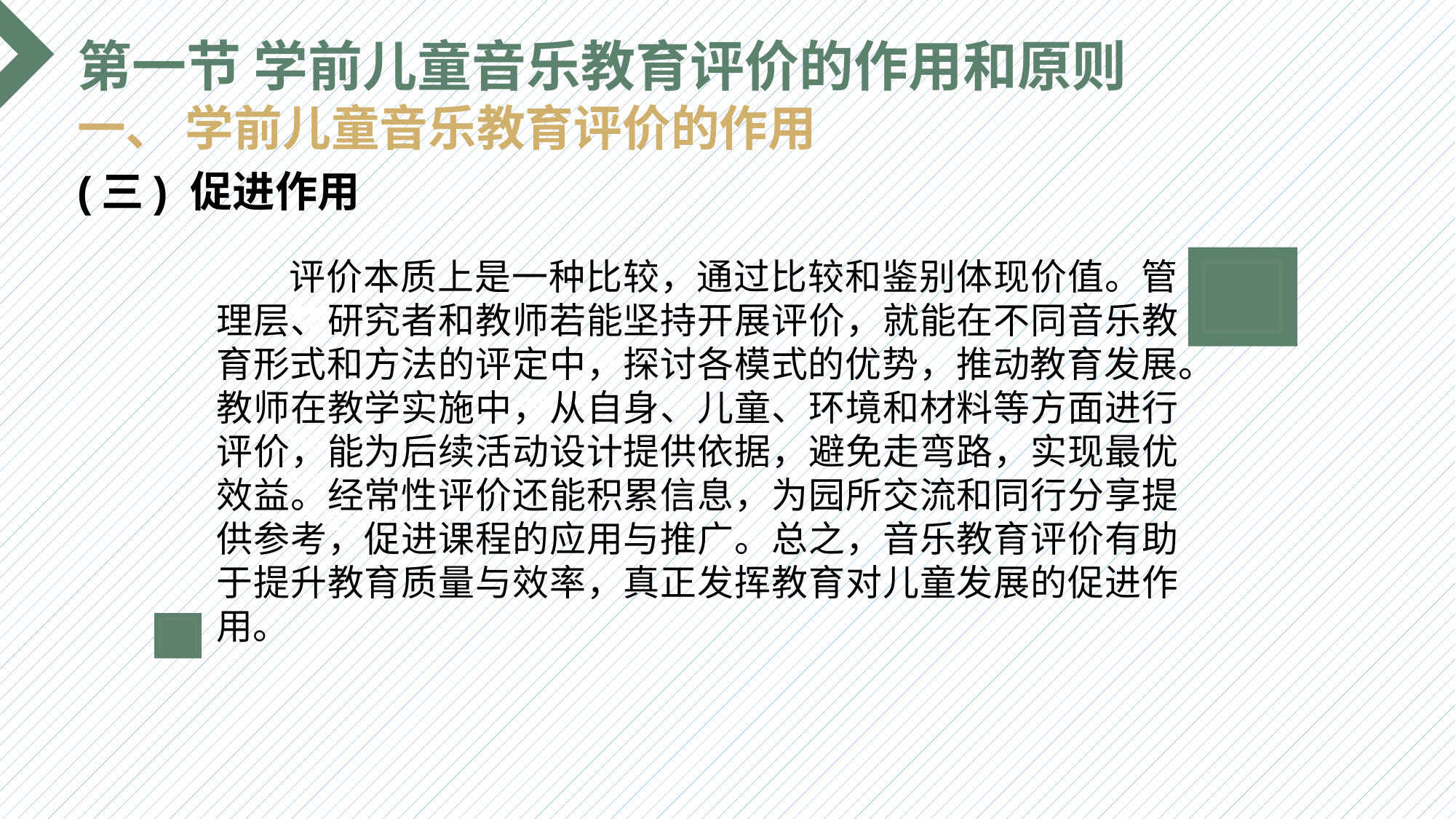

第一节 学前儿童音乐教育评价的作用和原则
一、 学前儿童音乐教育评价的作用
(三) 促进作用

 评价本质上是一种比较，通过比较和鉴别体现价值。管理层、研究者和教师若能坚持开展评价，就能在不同音乐教育形式和方法的评定中，探讨各模式的优势，推动教育发展。教师在教学实施中，从自身、儿童、环境和材料等方面进行评价，能为后续活动设计提供依据，避免走弯路，实现最优效益。经常性评价还能积累信息，为园所交流和同行分享提供参考，促进课程的应用与推广。总之，音乐教育评价有助于提升教育质量与效率，真正发挥教育对儿童发展的促进作用。

选题背景
输入您的内容，请简要说明，言简意赅即可输入您的内容，请简要说明，言简意赅即可输入您的内容，请简要说明，言简意赅即可输入您的内容，请简要说明，言简意赅即可